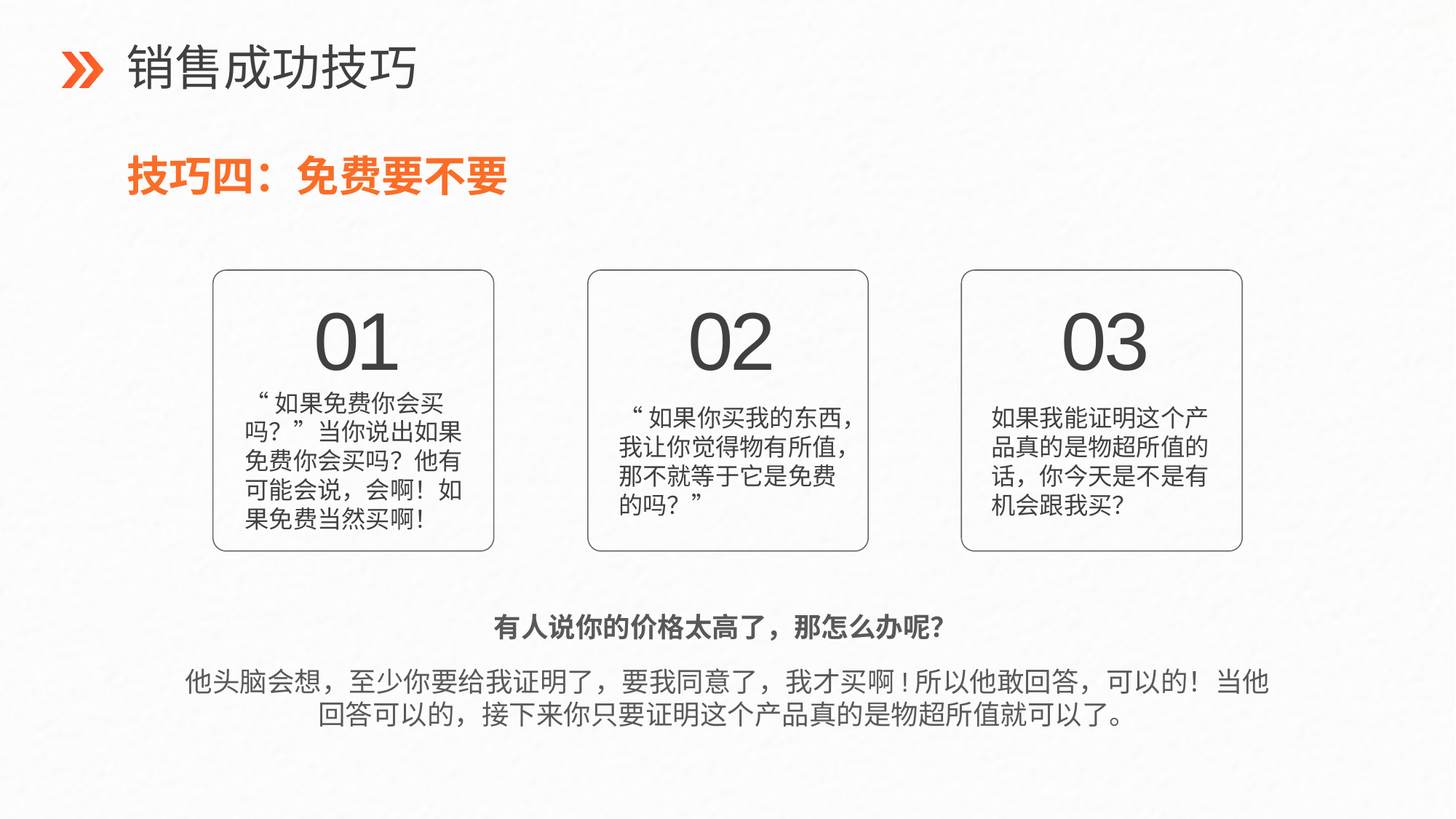

销售成功技巧

技巧四：免费要不要

0
1
0
2
0
3
“如果免费你会买吗？”当你说出如果免费你会买吗？他有可能会说，会啊！如果免费当然买啊！
“如果你买我的东西，我让你觉得物有所值，那不就等于它是免费的吗？”
如果我能证明这个产品真的是物超所值的话，你今天是不是有机会跟我买？
有人说你的价格太高了，那怎么办呢？
他头脑会想，至少你要给我证明了，要我同意了，我才买啊!所以他敢回答，可以的！当他回答可以的，接下来你只要证明这个产品真的是物超所值就可以了。